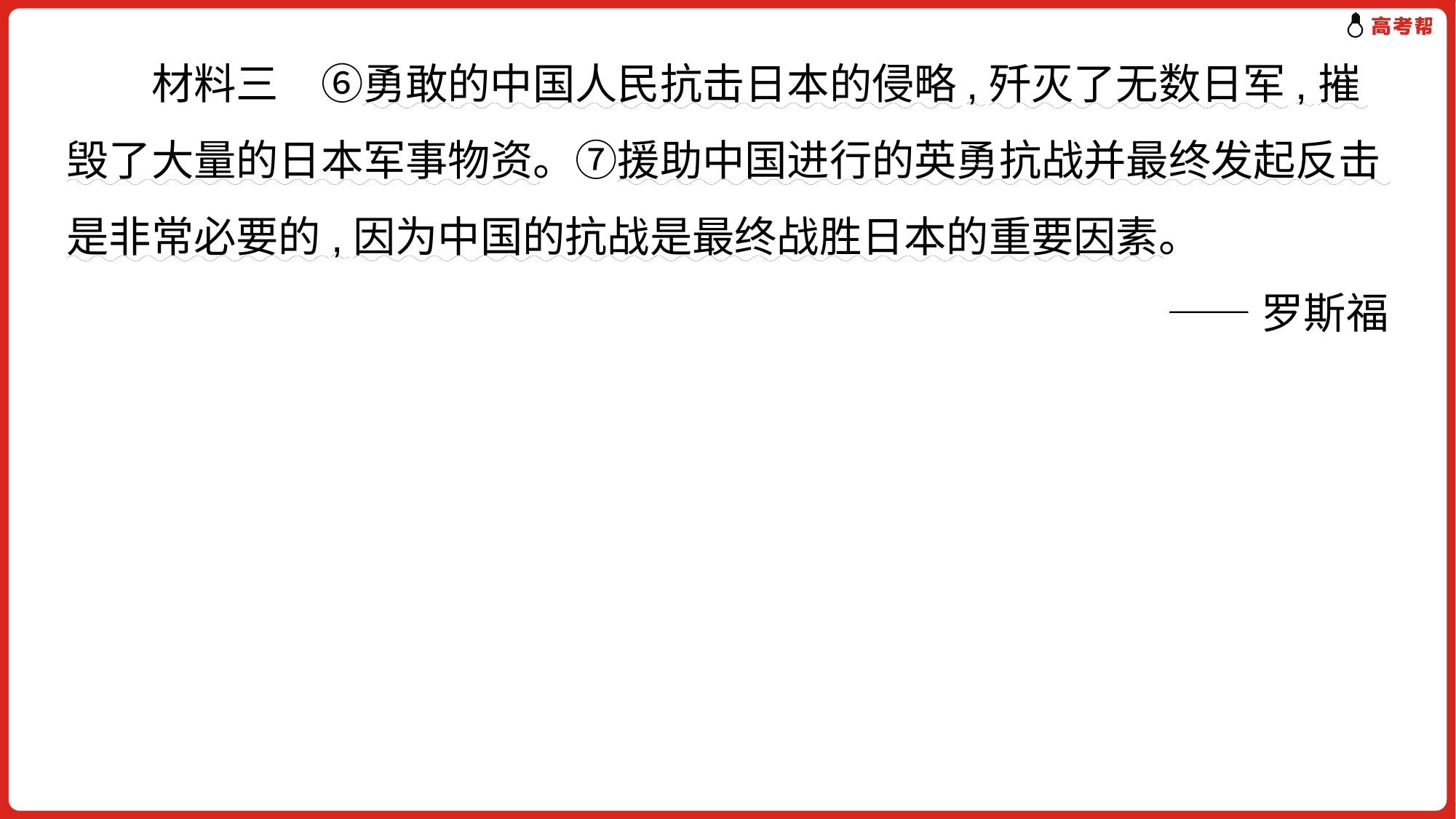

材料三　⑥勇敢的中国人民抗击日本的侵略,歼灭了无数日军,摧毁了大量的日本军事物资。⑦援助中国进行的英勇抗战并最终发起反击是非常必要的,因为中国的抗战是最终战胜日本的重要因素。
——罗斯福